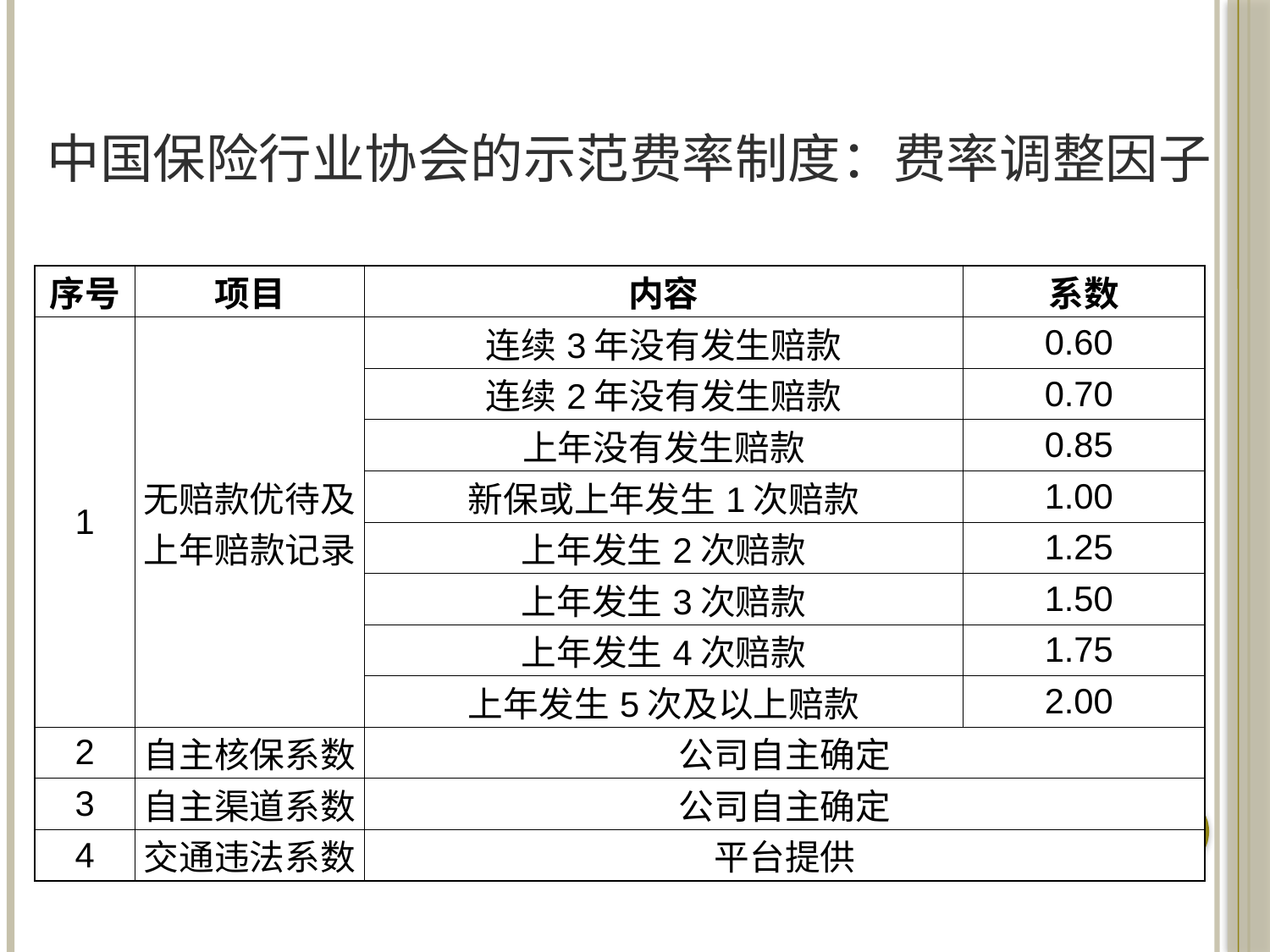

# 中国保险行业协会的示范费率制度：费率调整因子
| 序号 | 项目 | 内容 | 系数 |
| --- | --- | --- | --- |
| 1 | 无赔款优待及上年赔款记录 | 连续3年没有发生赔款 | 0.60 |
|  |  | 连续2年没有发生赔款 | 0.70 |
|  |  | 上年没有发生赔款 | 0.85 |
|  |  | 新保或上年发生1次赔款 | 1.00 |
|  |  | 上年发生2次赔款 | 1.25 |
|  |  | 上年发生3次赔款 | 1.50 |
|  |  | 上年发生4次赔款 | 1.75 |
|  |  | 上年发生5次及以上赔款 | 2.00 |
| 2 | 自主核保系数 | 公司自主确定 |  |
| 3 | 自主渠道系数 | 公司自主确定 |  |
| 4 | 交通违法系数 | 平台提供 |  |